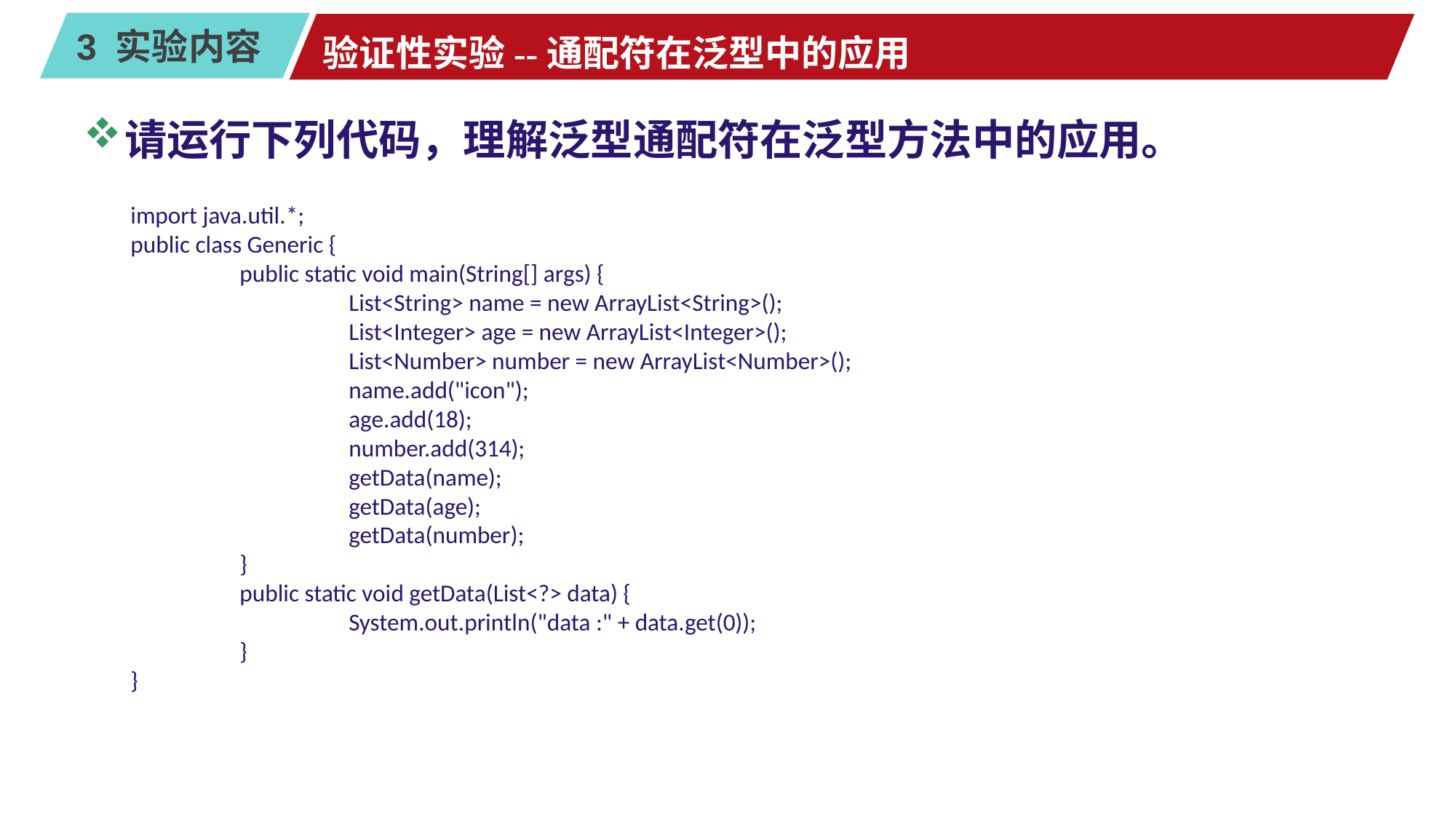

# 验证性实验--通配符在泛型中的应用
请运行下列代码，理解泛型通配符在泛型方法中的应用。
import java.util.*;
public class Generic {
	public static void main(String[] args) {
		List<String> name = new ArrayList<String>();
		List<Integer> age = new ArrayList<Integer>();
		List<Number> number = new ArrayList<Number>();
		name.add("icon");
		age.add(18);
		number.add(314);
		getData(name);
		getData(age);
		getData(number);
	}
	public static void getData(List<?> data) {
		System.out.println("data :" + data.get(0));
	}
}